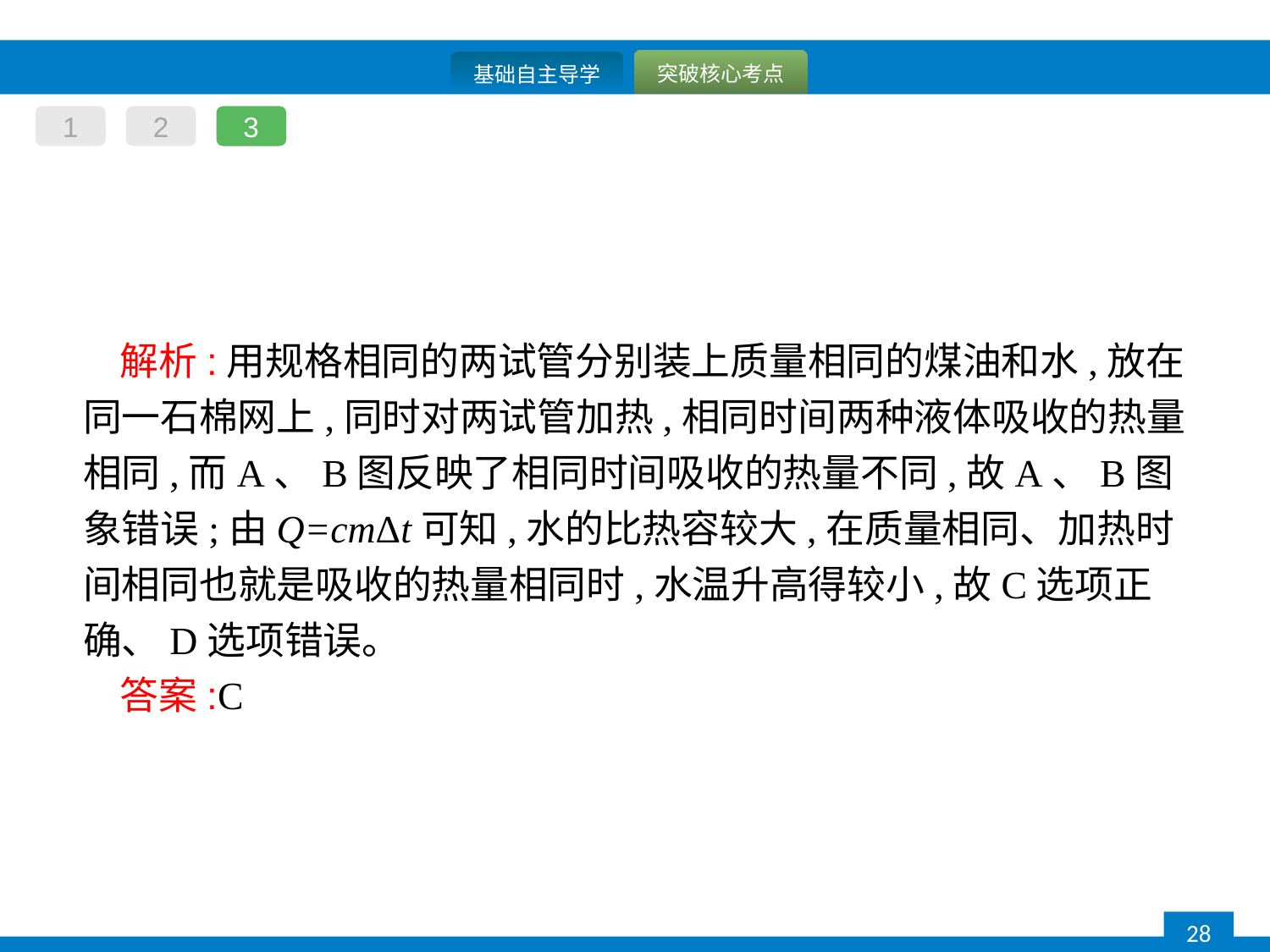

1
2
3
解析:用规格相同的两试管分别装上质量相同的煤油和水,放在同一石棉网上,同时对两试管加热,相同时间两种液体吸收的热量相同,而A、B图反映了相同时间吸收的热量不同,故A、B图象错误;由Q=cmΔt可知,水的比热容较大,在质量相同、加热时间相同也就是吸收的热量相同时,水温升高得较小,故C选项正确、D选项错误。
答案:C